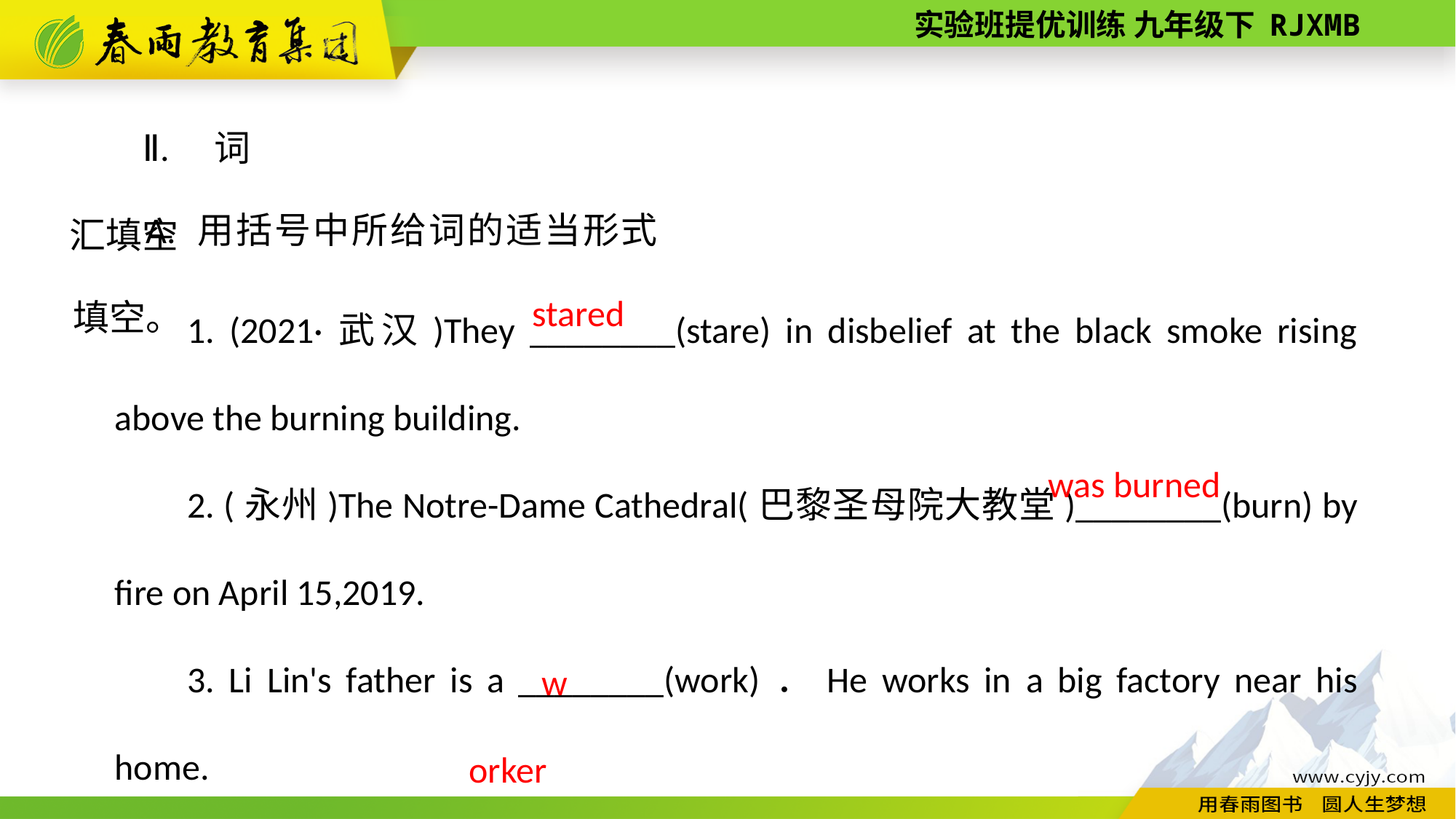

Ⅱ. 词汇填空
A. 用括号中所给词的适当形式填空。
1. (2021·武汉)They ________(stare) in disbelief at the black smoke rising above the burning building.
2. (永州)The Notre­-Dame Cathedral(巴黎圣母院大教堂)________(burn) by fire on April 15,2019.
3. Li Lin's father is a ________(work)．He works in a big factory near his home.
stared
was burned
worker